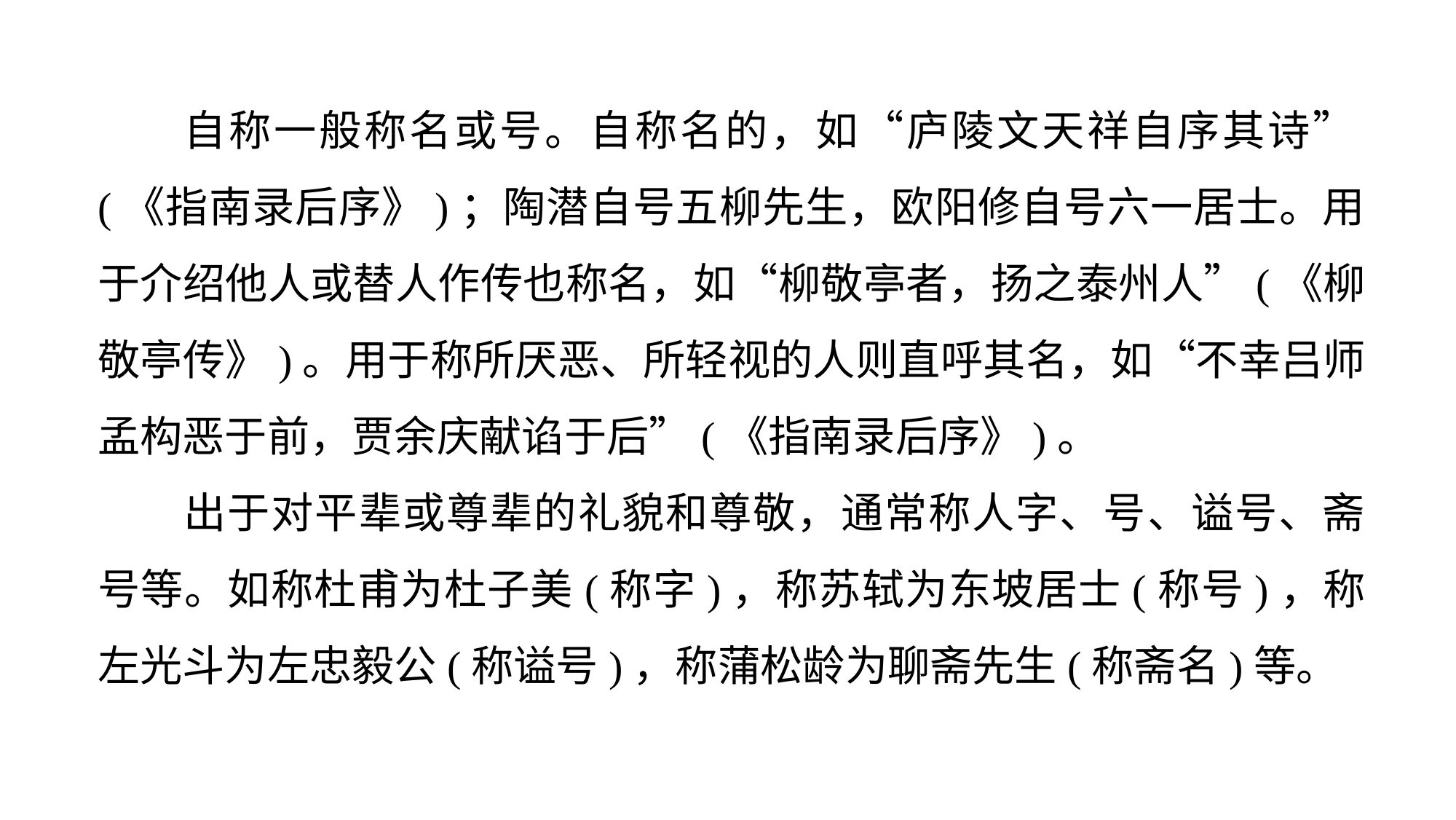

自称一般称名或号。自称名的，如“庐陵文天祥自序其诗”(《指南录后序》)；陶潜自号五柳先生，欧阳修自号六一居士。用于介绍他人或替人作传也称名，如“柳敬亭者，扬之泰州人”(《柳敬亭传》)。用于称所厌恶、所轻视的人则直呼其名，如“不幸吕师孟构恶于前，贾余庆献谄于后”(《指南录后序》)。
出于对平辈或尊辈的礼貌和尊敬，通常称人字、号、谥号、斋号等。如称杜甫为杜子美(称字)，称苏轼为东坡居士(称号)，称左光斗为左忠毅公(称谥号)，称蒲松龄为聊斋先生(称斋名)等。